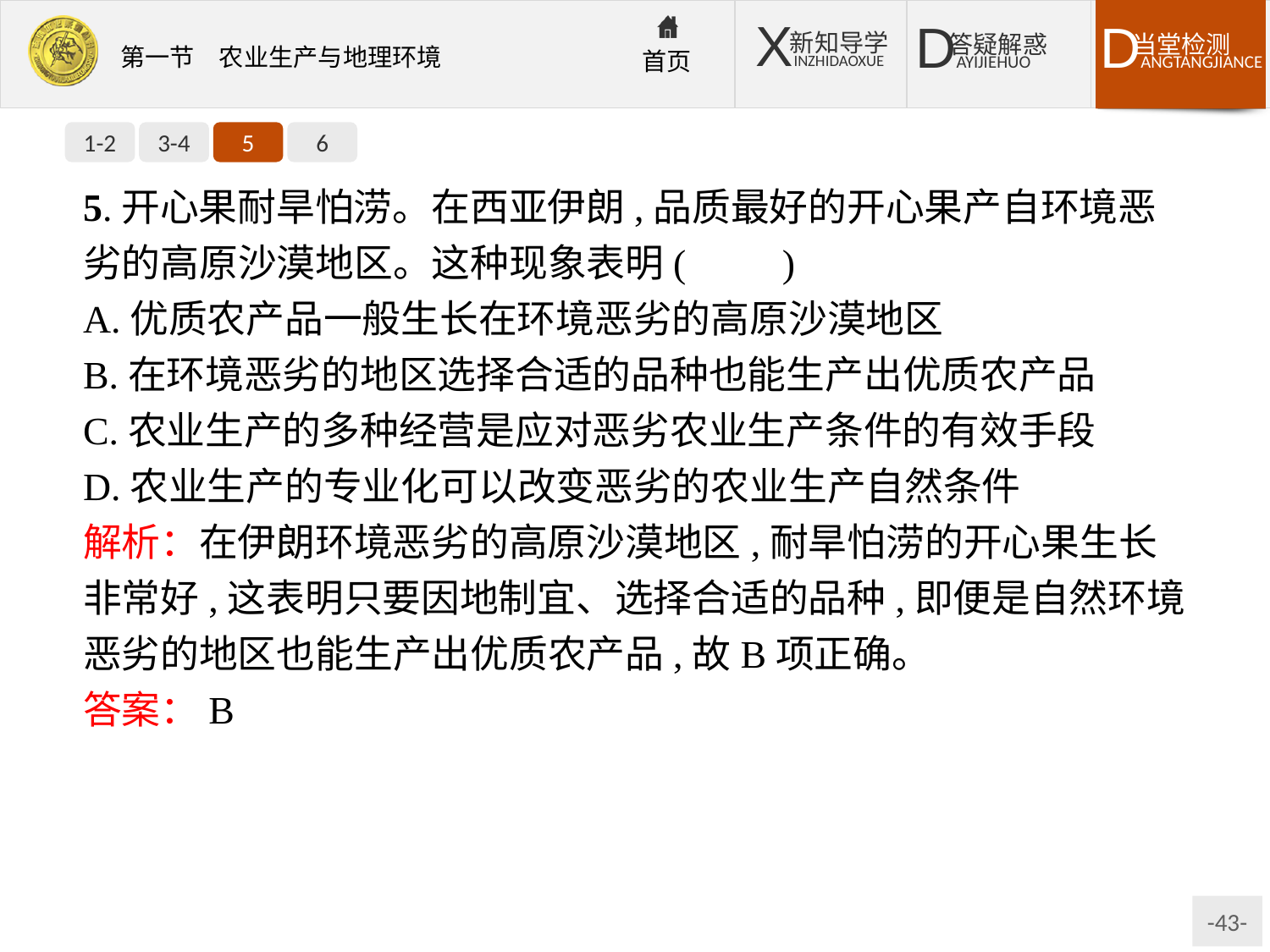

1-2
3-4
5
6
5.开心果耐旱怕涝。在西亚伊朗,品质最好的开心果产自环境恶劣的高原沙漠地区。这种现象表明(　　)
A.优质农产品一般生长在环境恶劣的高原沙漠地区
B.在环境恶劣的地区选择合适的品种也能生产出优质农产品
C.农业生产的多种经营是应对恶劣农业生产条件的有效手段
D.农业生产的专业化可以改变恶劣的农业生产自然条件
解析：在伊朗环境恶劣的高原沙漠地区,耐旱怕涝的开心果生长非常好,这表明只要因地制宜、选择合适的品种,即便是自然环境恶劣的地区也能生产出优质农产品,故B项正确。
答案：B